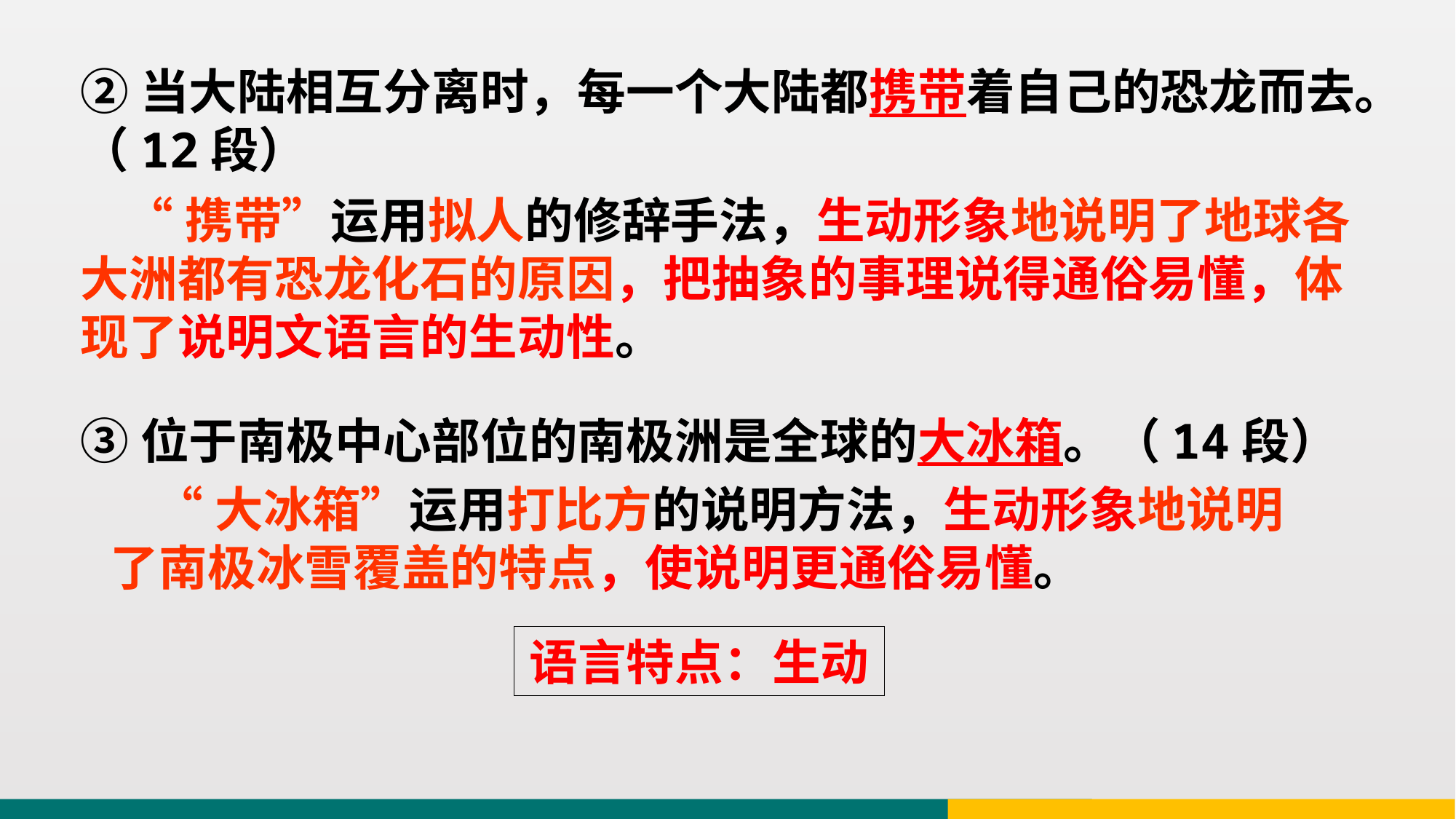

②当大陆相互分离时，每一个大陆都携带着自己的恐龙而去。（12段）

③位于南极中心部位的南极洲是全球的大冰箱。（14段）

    “携带”运用拟人的修辞手法，生动形象地说明了地球各大洲都有恐龙化石的原因，把抽象的事理说得通俗易懂，体现了说明文语言的生动性。
    “大冰箱”运用打比方的说明方法，生动形象地说明了南极冰雪覆盖的特点，使说明更通俗易懂。
语言特点：生动